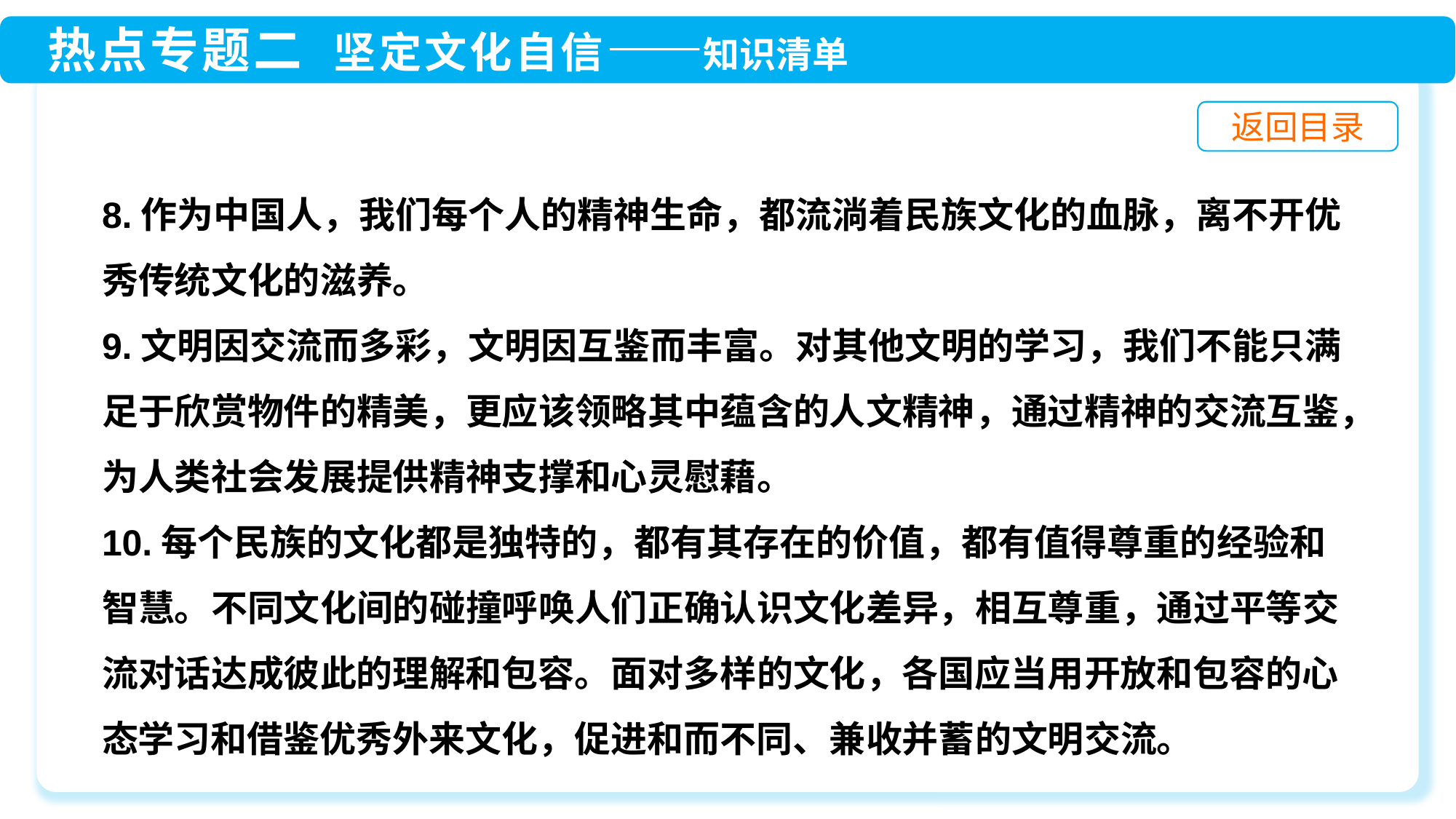

8.作为中国人，我们每个人的精神生命，都流淌着民族文化的血脉，离不开优秀传统文化的滋养。
9.文明因交流而多彩，文明因互鉴而丰富。对其他文明的学习，我们不能只满足于欣赏物件的精美，更应该领略其中蕴含的人文精神，通过精神的交流互鉴，为人类社会发展提供精神支撑和心灵慰藉。
10.每个民族的文化都是独特的，都有其存在的价值，都有值得尊重的经验和智慧。不同文化间的碰撞呼唤人们正确认识文化差异，相互尊重，通过平等交流对话达成彼此的理解和包容。面对多样的文化，各国应当用开放和包容的心态学习和借鉴优秀外来文化，促进和而不同、兼收并蓄的文明交流。